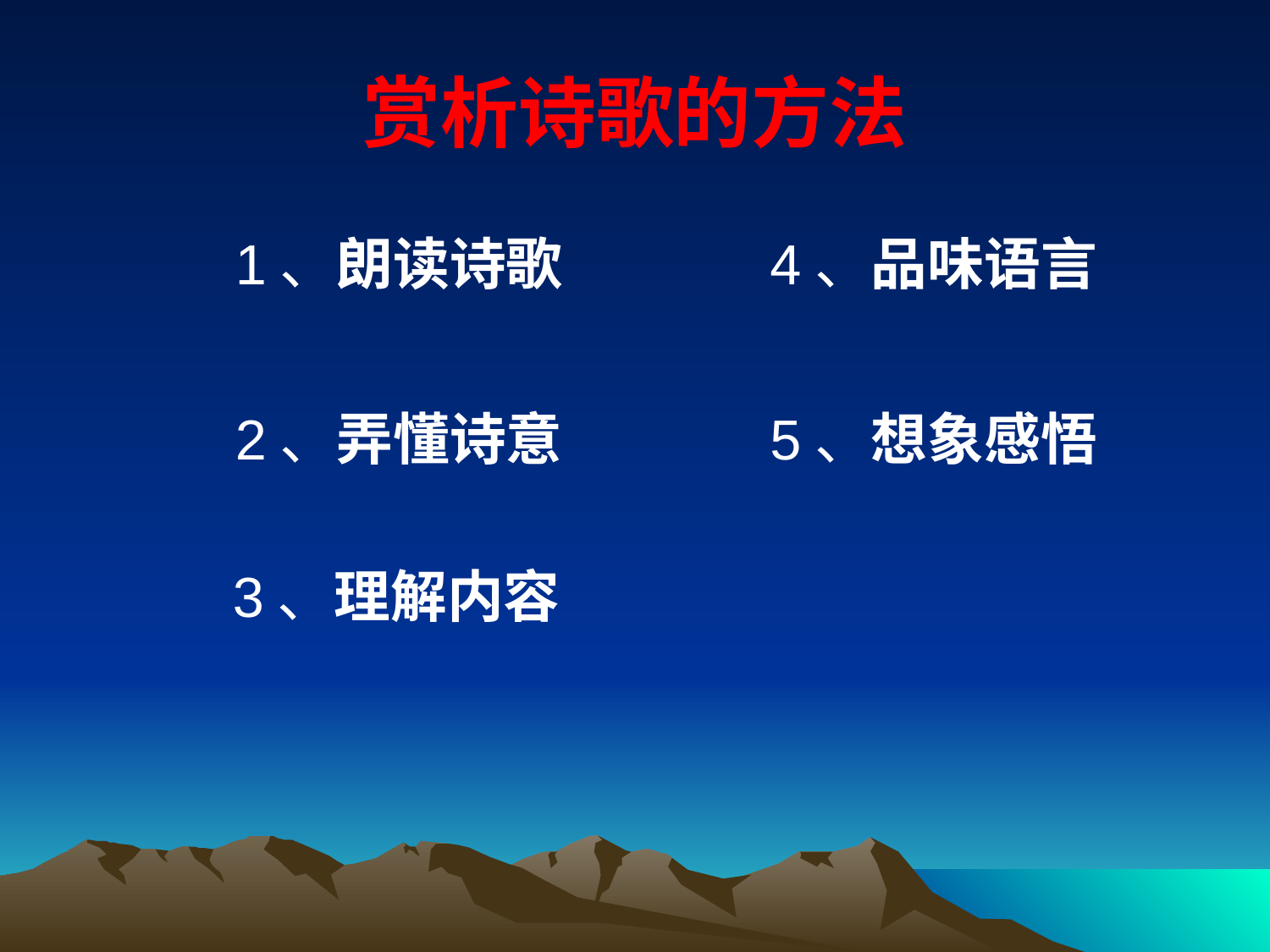

# 赏析诗歌的方法
    1、朗读诗歌               4、品味语言

    2、弄懂诗意               5、想象感悟

          3、理解内容